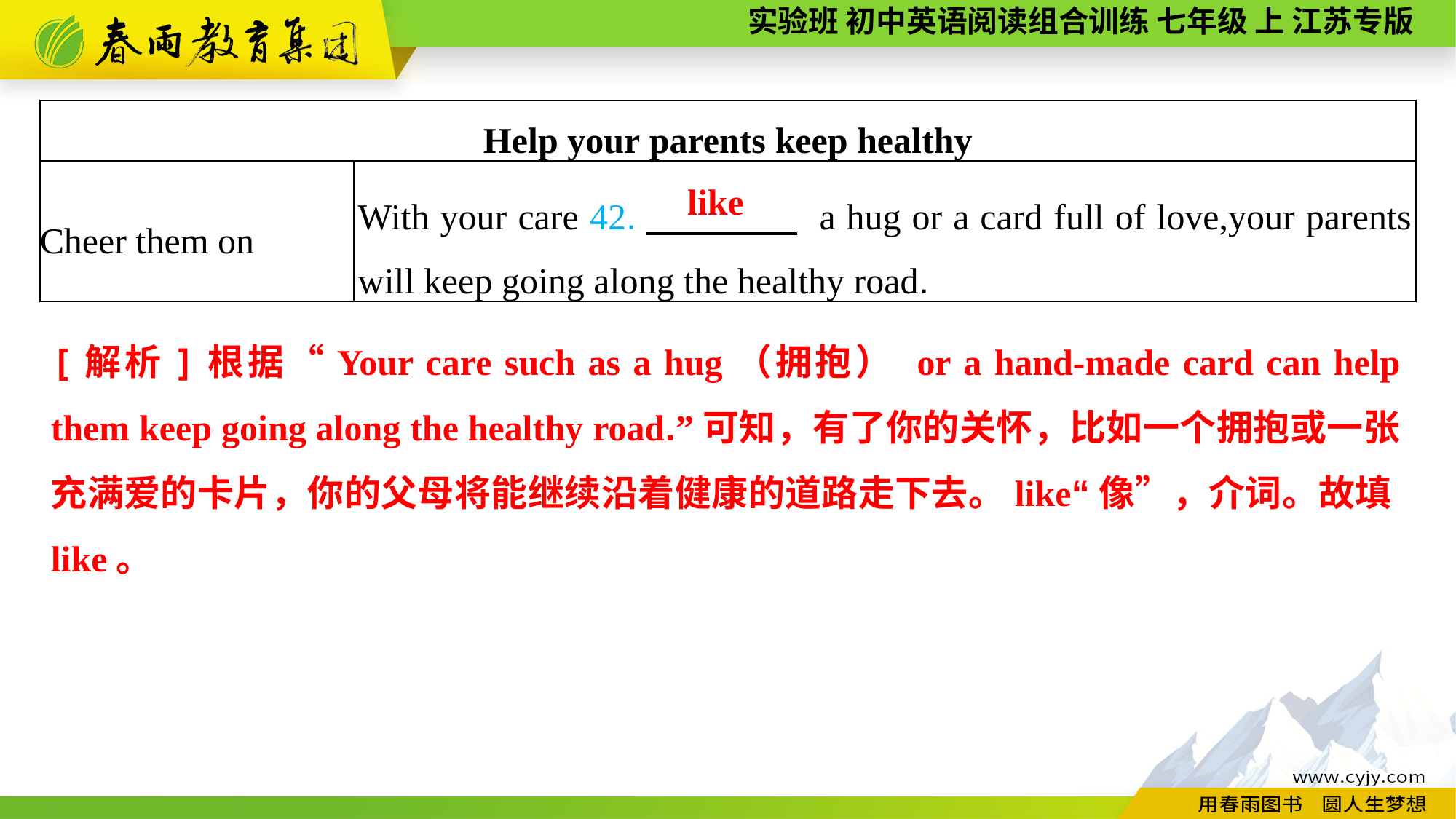

| Help your parents keep healthy |  |
| --- | --- |
| Cheer them on | With your care 42.　　　　 a hug or a card full of love,your parents will keep going along the healthy road. |
like
[解析]根据“Your care such as a hug（拥抱） or a hand-made card can help them keep going along the healthy road.”可知，有了你的关怀，比如一个拥抱或一张充满爱的卡片，你的父母将能继续沿着健康的道路走下去。like“像”，介词。故填like。